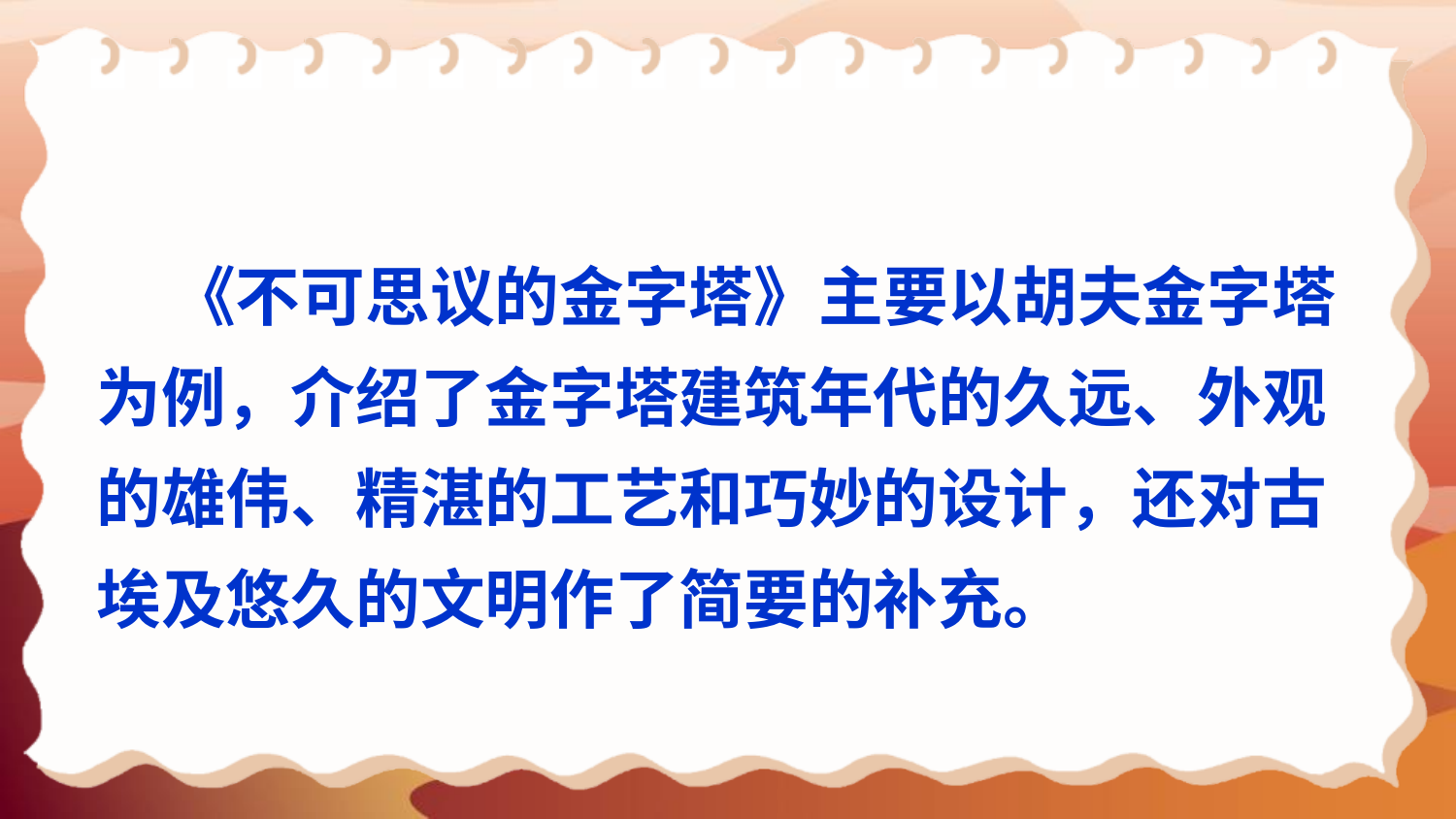

《不可思议的金字塔》主要以胡夫金字塔为例，介绍了金字塔建筑年代的久远、外观的雄伟、精湛的工艺和巧妙的设计，还对古埃及悠久的文明作了简要的补充。